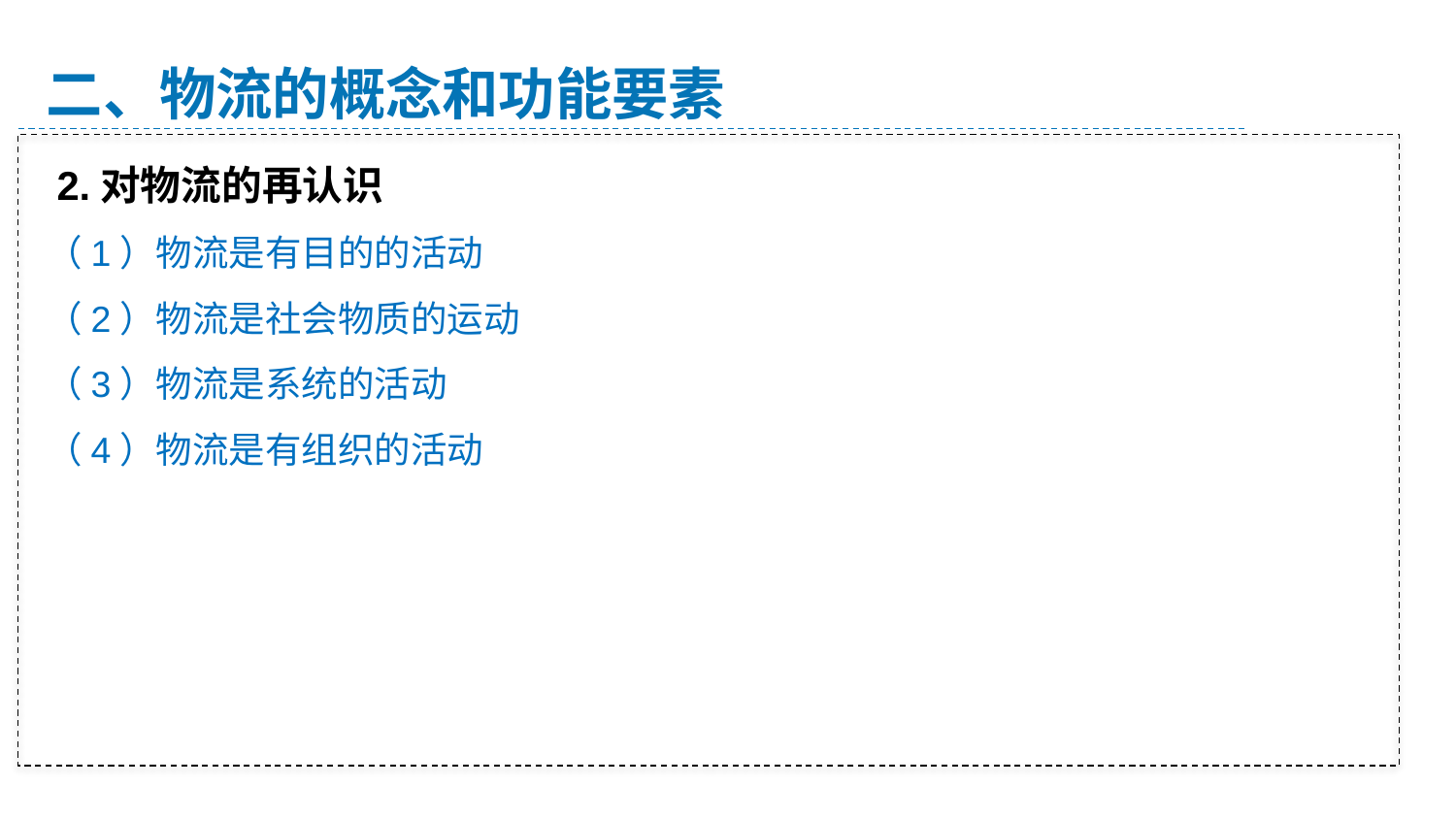

二、物流的概念和功能要素
 2.对物流的再认识
（1）物流是有目的的活动
（2）物流是社会物质的运动
（3）物流是系统的活动
（4）物流是有组织的活动